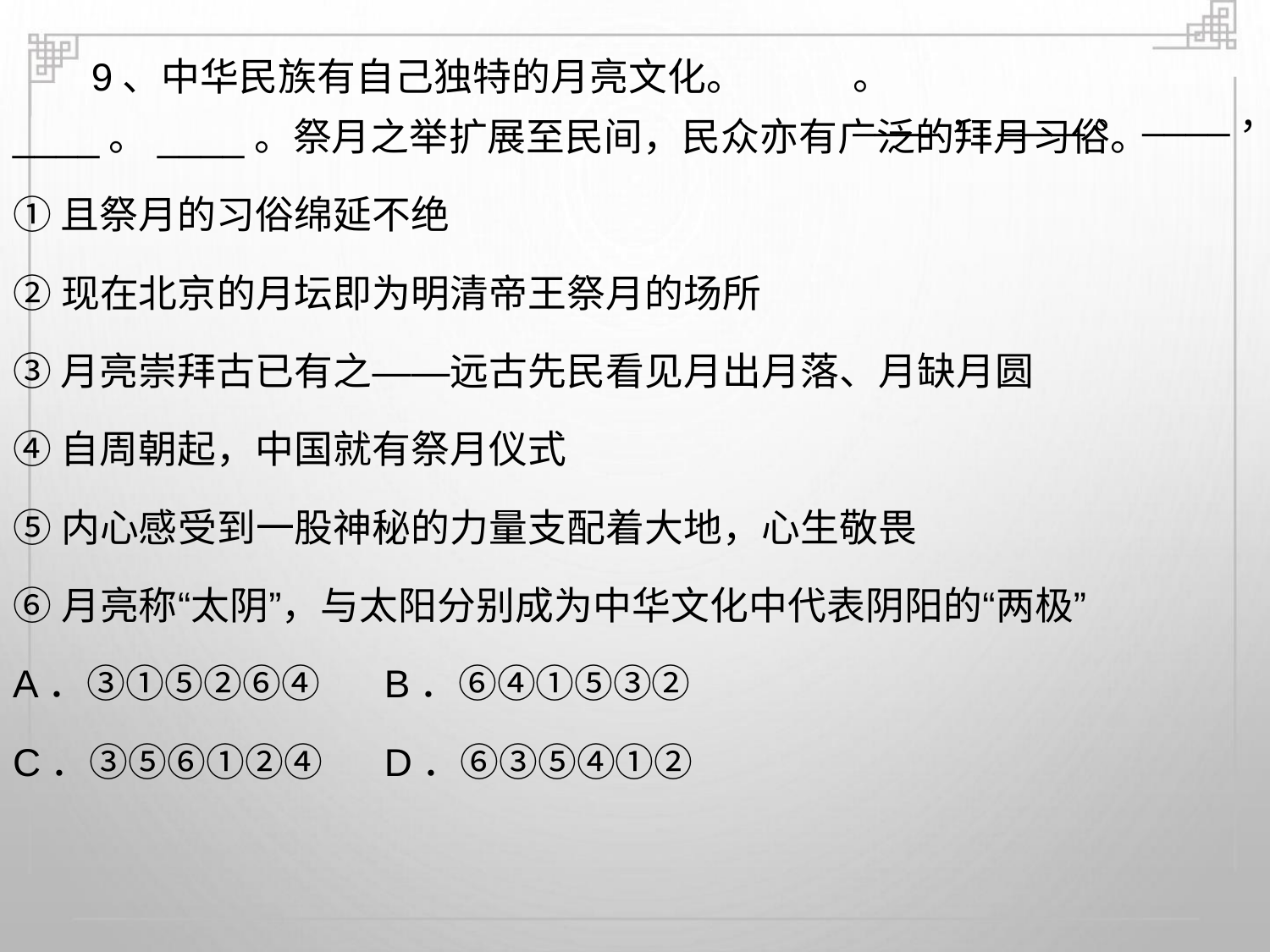

9、中华民族有自己独特的月亮文化。
。____，____。____，
____。____。祭月之举扩展至民间，民众亦有广泛的拜月习俗。
①且祭月的习俗绵延不绝
②现在北京的月坛即为明清帝王祭月的场所
③月亮崇拜古已有之——远古先民看见月出月落、月缺月圆
④自周朝起，中国就有祭月仪式
⑤内心感受到一股神秘的力量支配着大地，心生敬畏
⑥月亮称“太阴”，与太阳分别成为中华文化中代表阴阳的“两极”
A．③①⑤②⑥④
C．③⑤⑥①②④
B．⑥④①⑤③②
D．⑥③⑤④①②